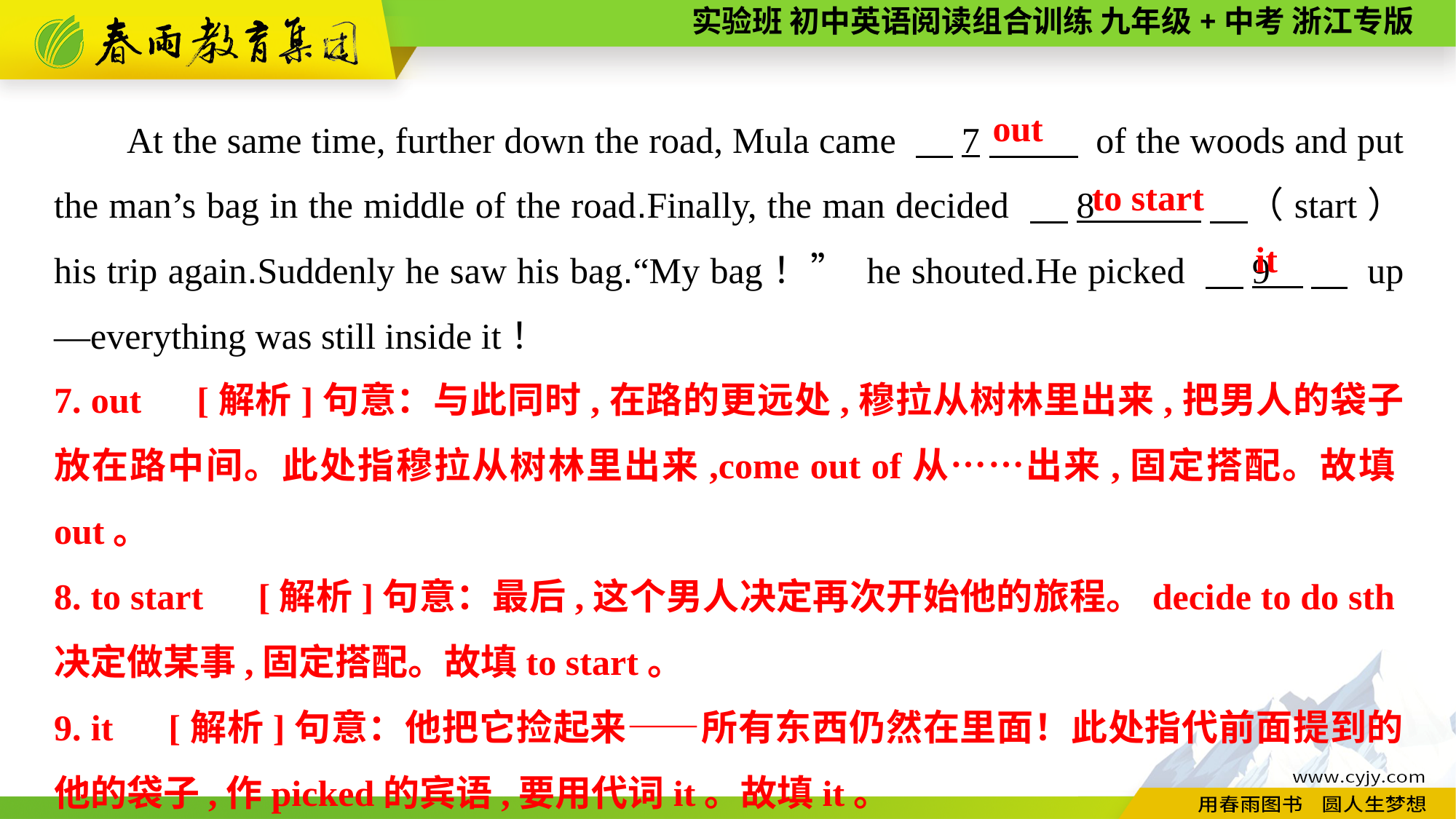

At the same time, further down the road, Mula came 　7　       of the woods and put the man’s bag in the middle of the road.Finally, the man decided 　8          　（start） his trip again.Suddenly he saw his bag.“My bag！” he shouted.He picked 　9   　 up—everything was still inside it！
out
to start
 it
7. out　[解析]句意：与此同时,在路的更远处,穆拉从树林里出来,把男人的袋子放在路中间。此处指穆拉从树林里出来,come out of从……出来,固定搭配。故填out。
8. to start　[解析]句意：最后,这个男人决定再次开始他的旅程。decide to do sth决定做某事,固定搭配。故填to start。
9. it　[解析]句意：他把它捡起来——所有东西仍然在里面！此处指代前面提到的他的袋子,作picked的宾语,要用代词it。故填it。